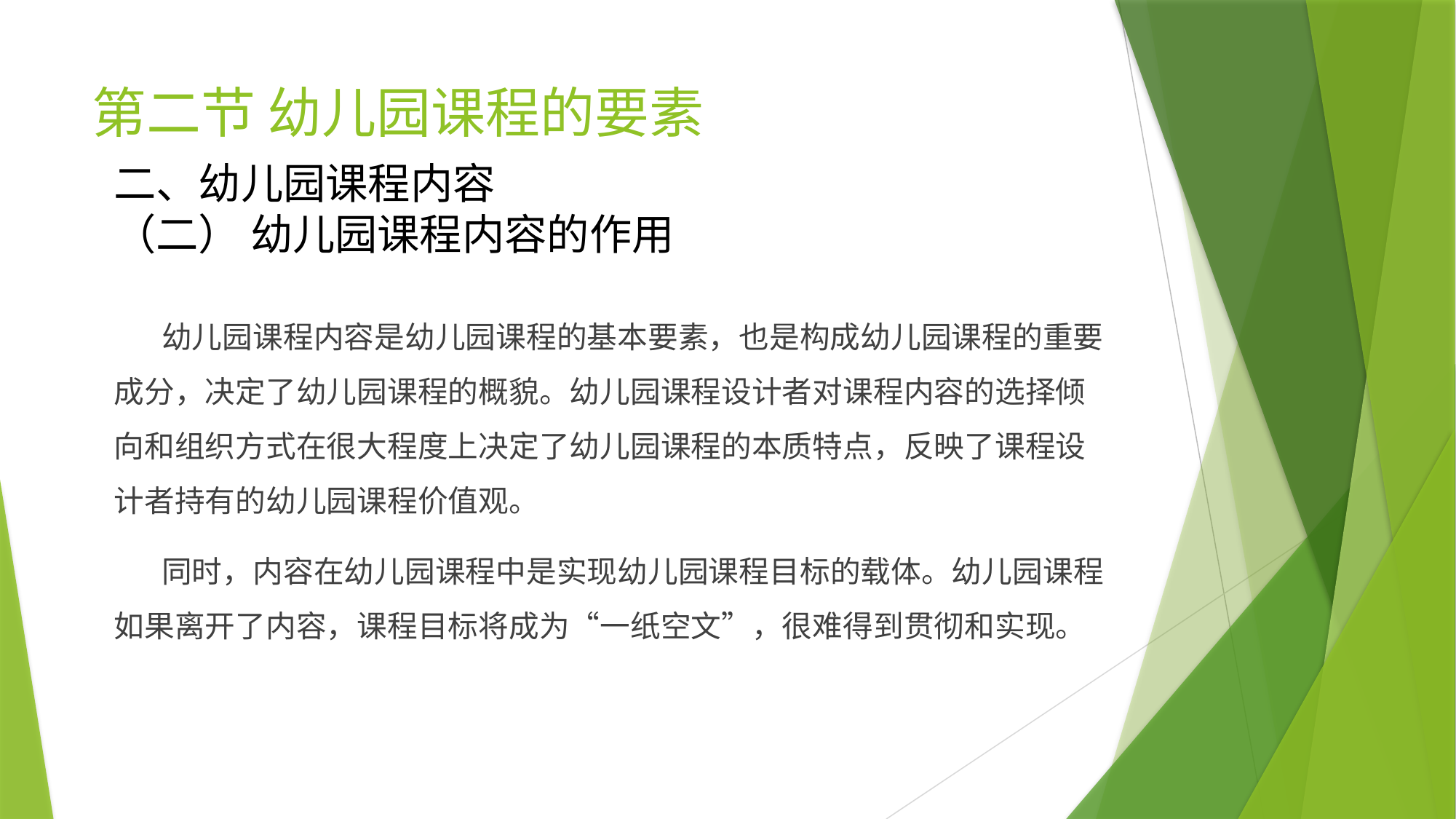

# 第二节 幼儿园课程的要素
二、幼儿园课程内容
（二） 幼儿园课程内容的作用
      幼儿园课程内容是幼儿园课程的基本要素，也是构成幼儿园课程的重要成分，决定了幼儿园课程的概貌。幼儿园课程设计者对课程内容的选择倾向和组织方式在很大程度上决定了幼儿园课程的本质特点，反映了课程设计者持有的幼儿园课程价值观。
      同时，内容在幼儿园课程中是实现幼儿园课程目标的载体。幼儿园课程如果离开了内容，课程目标将成为“一纸空文”，很难得到贯彻和实现。